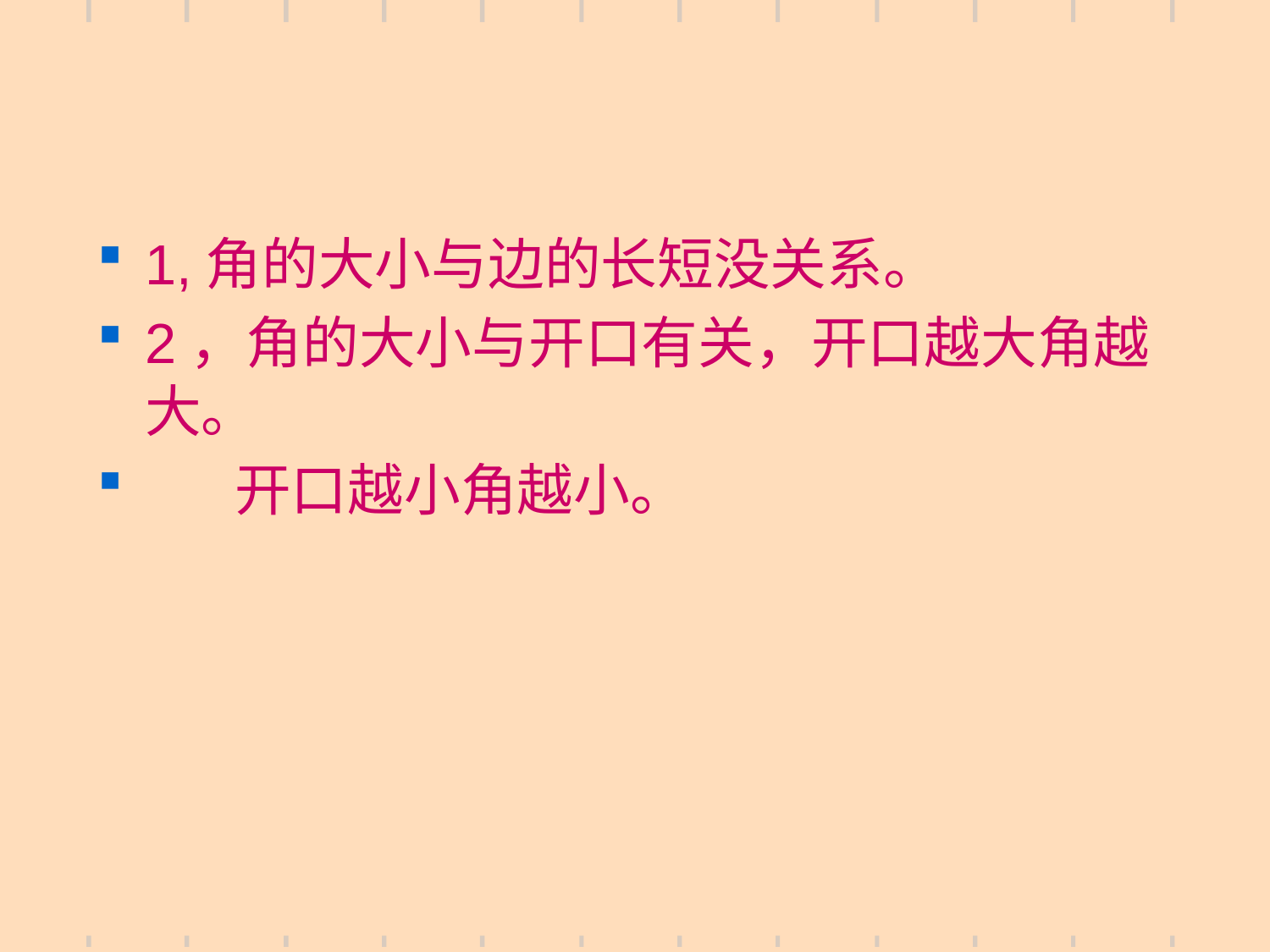

#
1,角的大小与边的长短没关系。
2，角的大小与开口有关，开口越大角越大。
      开口越小角越小。